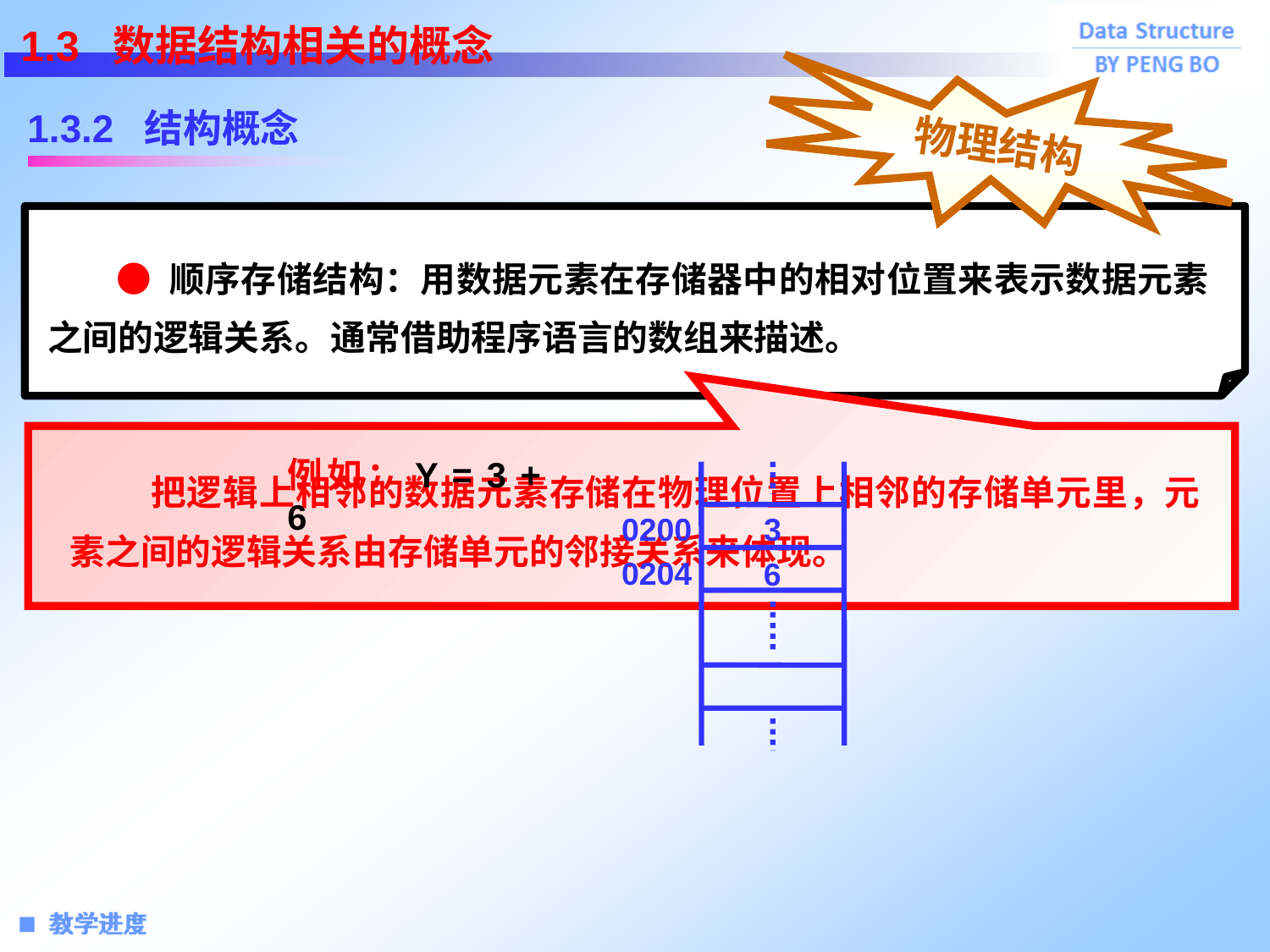

1.3  数据结构相关的概念

1.3.2  结构概念

物理结构

        ● 顺序存储结构：用数据元素在存储器中的相对位置来表示数据元素之间的逻辑关系。通常借助程序语言的数组来描述。

        把逻辑上相邻的数据元素存储在物理位置上相邻的存储单元里，元素之间的逻辑关系由存储单元的邻接关系来体现。
例如：Y = 3 + 6

0200
3
0204
6